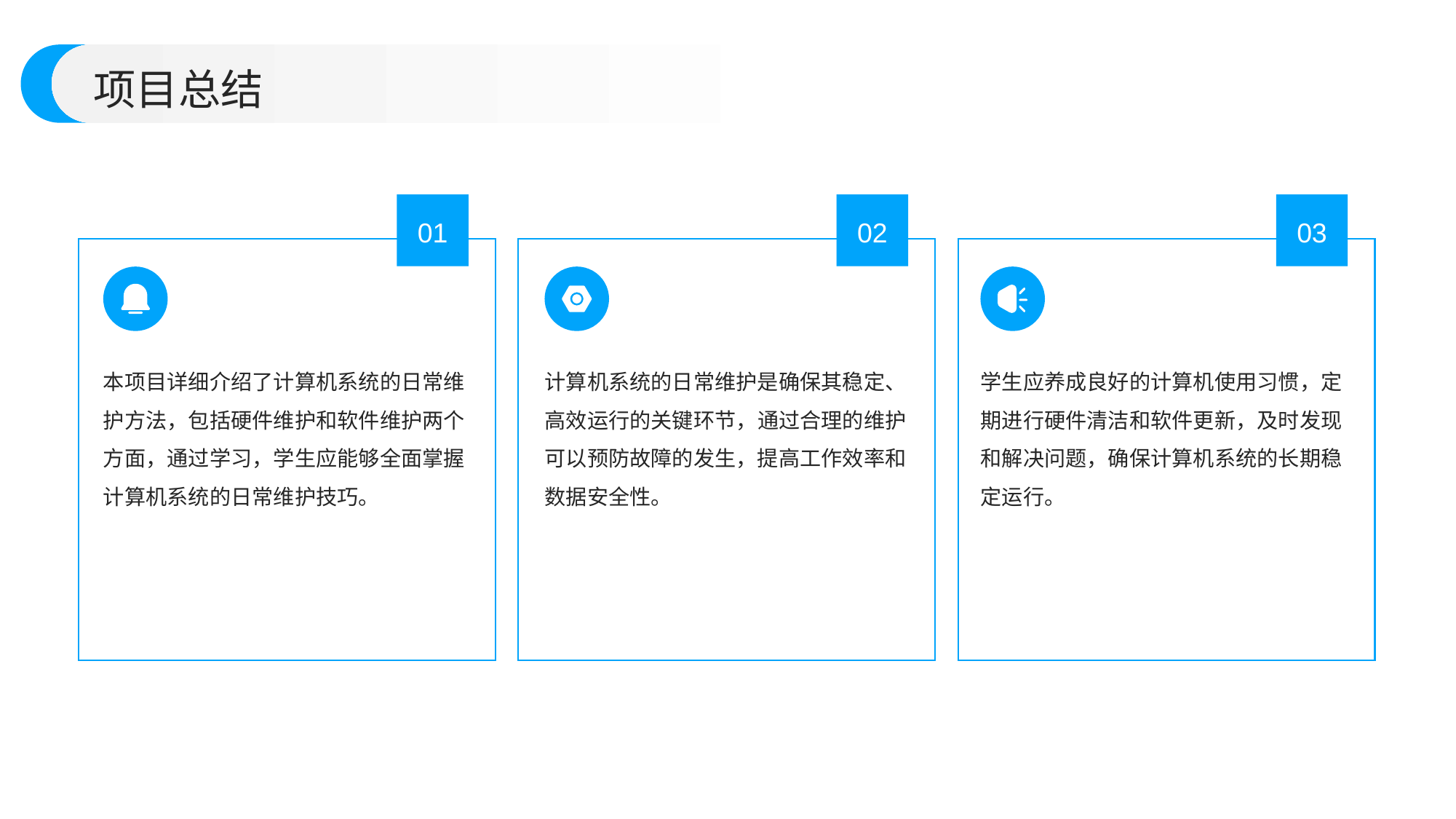

项目总结
01
02
03

本项目详细介绍了计算机系统的日常维护方法，包括硬件维护和软件维护两个方面，通过学习，学生应能够全面掌握计算机系统的日常维护技巧。
计算机系统的日常维护是确保其稳定、高效运行的关键环节，通过合理的维护可以预防故障的发生，提高工作效率和数据安全性。
学生应养成良好的计算机使用习惯，定期进行硬件清洁和软件更新，及时发现和解决问题，确保计算机系统的长期稳定运行。